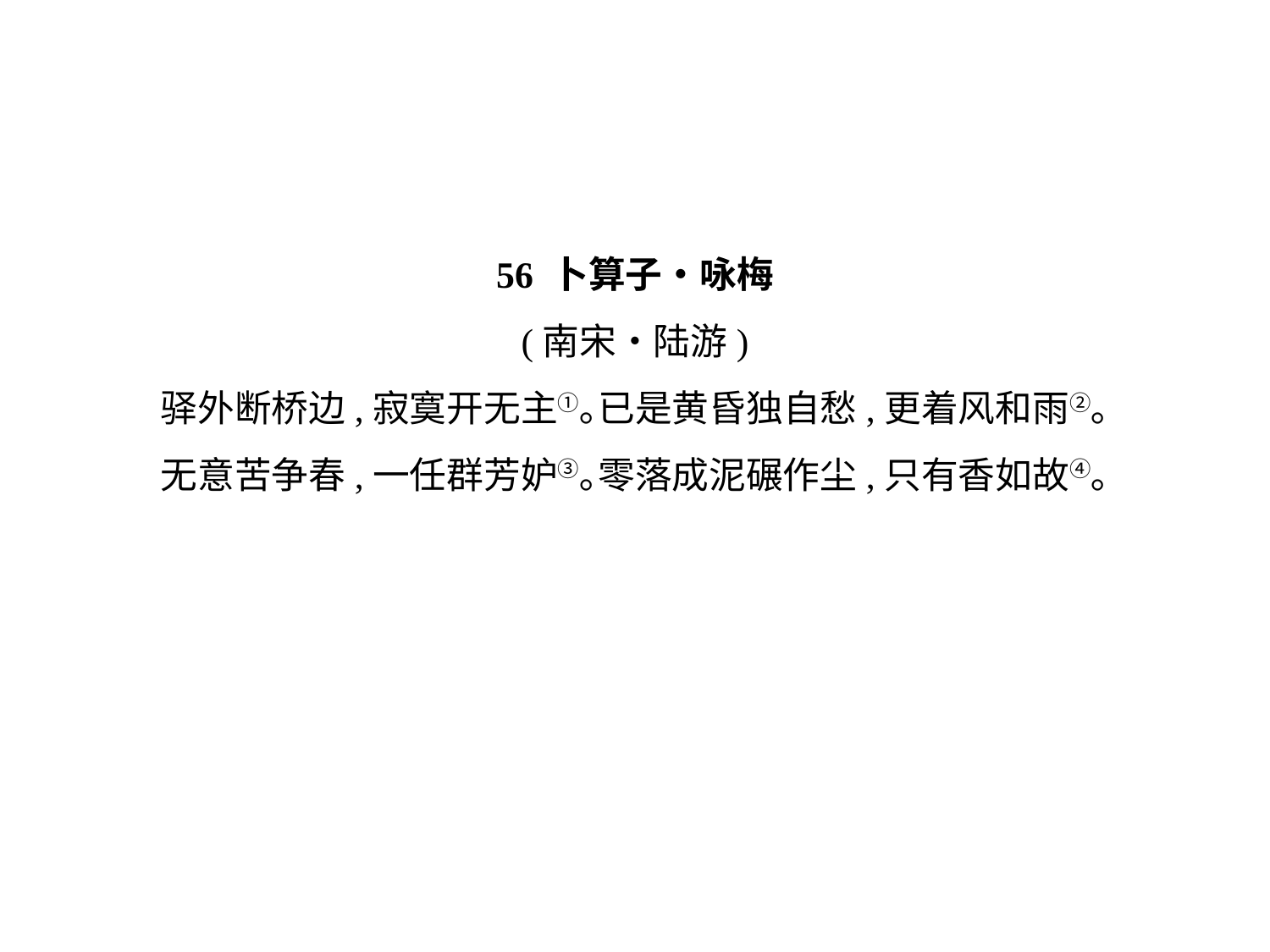

56 卜算子•咏梅
(南宋•陆游)
驿外断桥边,寂寞开无主①｡已是黄昏独自愁,更着风和雨②｡
无意苦争春,一任群芳妒③｡零落成泥碾作尘,只有香如故④｡